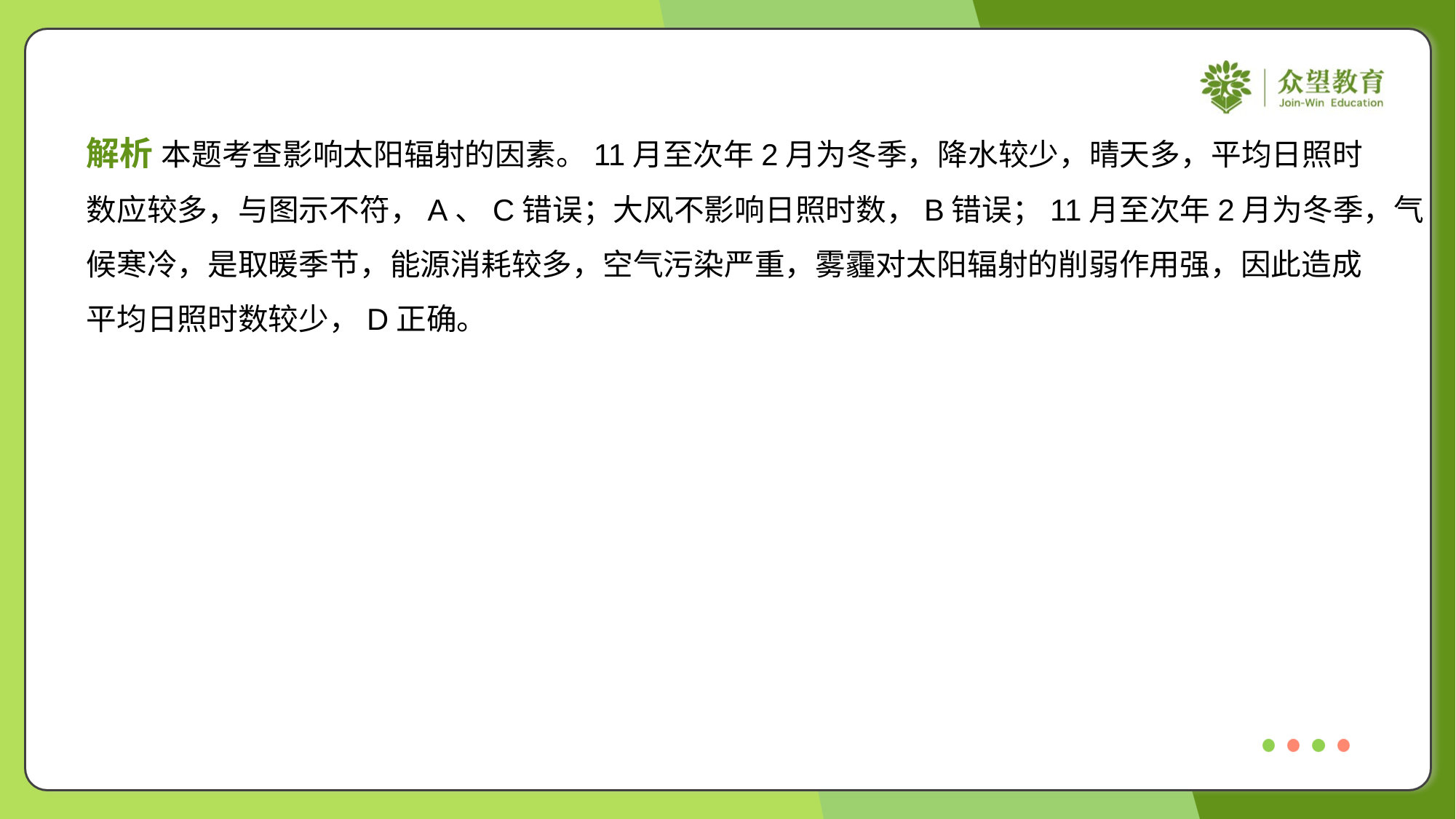

解析 本题考查影响太阳辐射的因素。11月至次年2月为冬季，降水较少，晴天多，平均日照时
数应较多，与图示不符，A、C错误；大风不影响日照时数，B错误；11月至次年2月为冬季，气
候寒冷，是取暖季节，能源消耗较多，空气污染严重，雾霾对太阳辐射的削弱作用强，因此造成
平均日照时数较少，D正确。